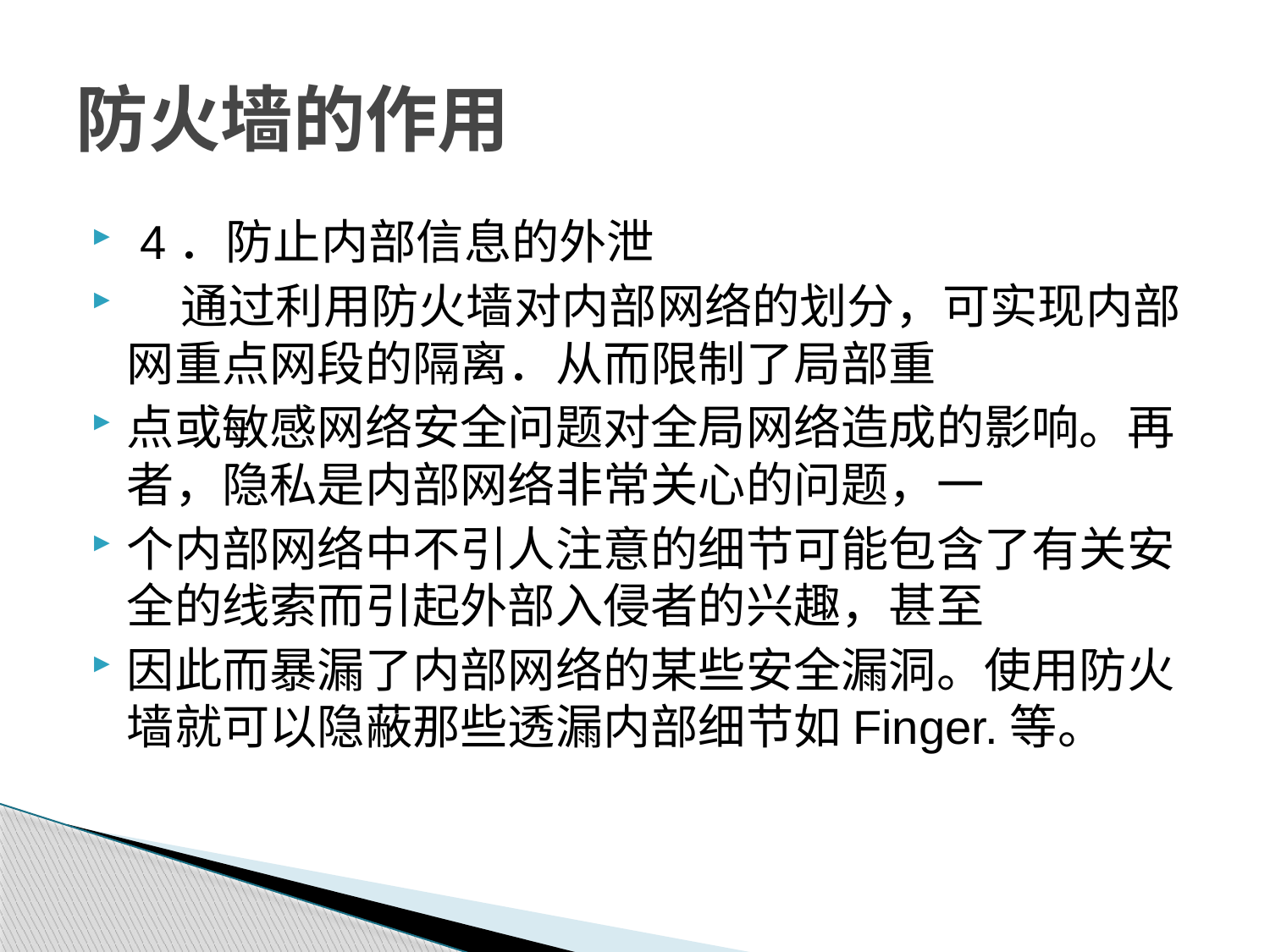

# 防火墙的作用
 4．防止内部信息的外泄
    通过利用防火墙对内部网络的划分，可实现内部网重点网段的隔离．从而限制了局部重
点或敏感网络安全问题对全局网络造成的影响。再者，隐私是内部网络非常关心的问题，一
个内部网络中不引人注意的细节可能包含了有关安全的线索而引起外部入侵者的兴趣，甚至
因此而暴漏了内部网络的某些安全漏洞。使用防火墙就可以隐蔽那些透漏内部细节如Finger.等。